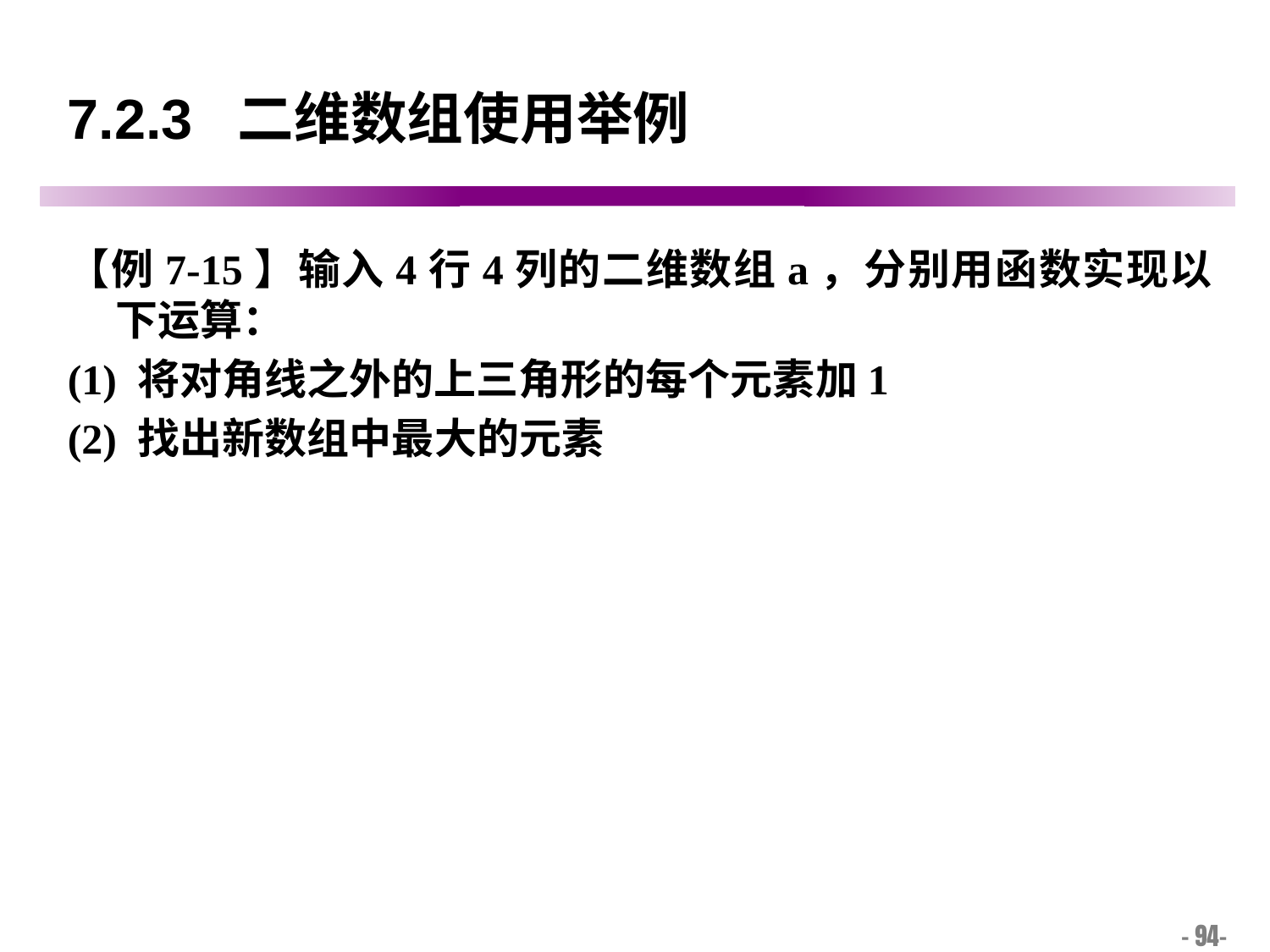

# 7.2.3  二维数组使用举例
【例7-15】输入4行4列的二维数组a，分别用函数实现以下运算：
(1) 将对角线之外的上三角形的每个元素加1
(2) 找出新数组中最大的元素
 - 94-